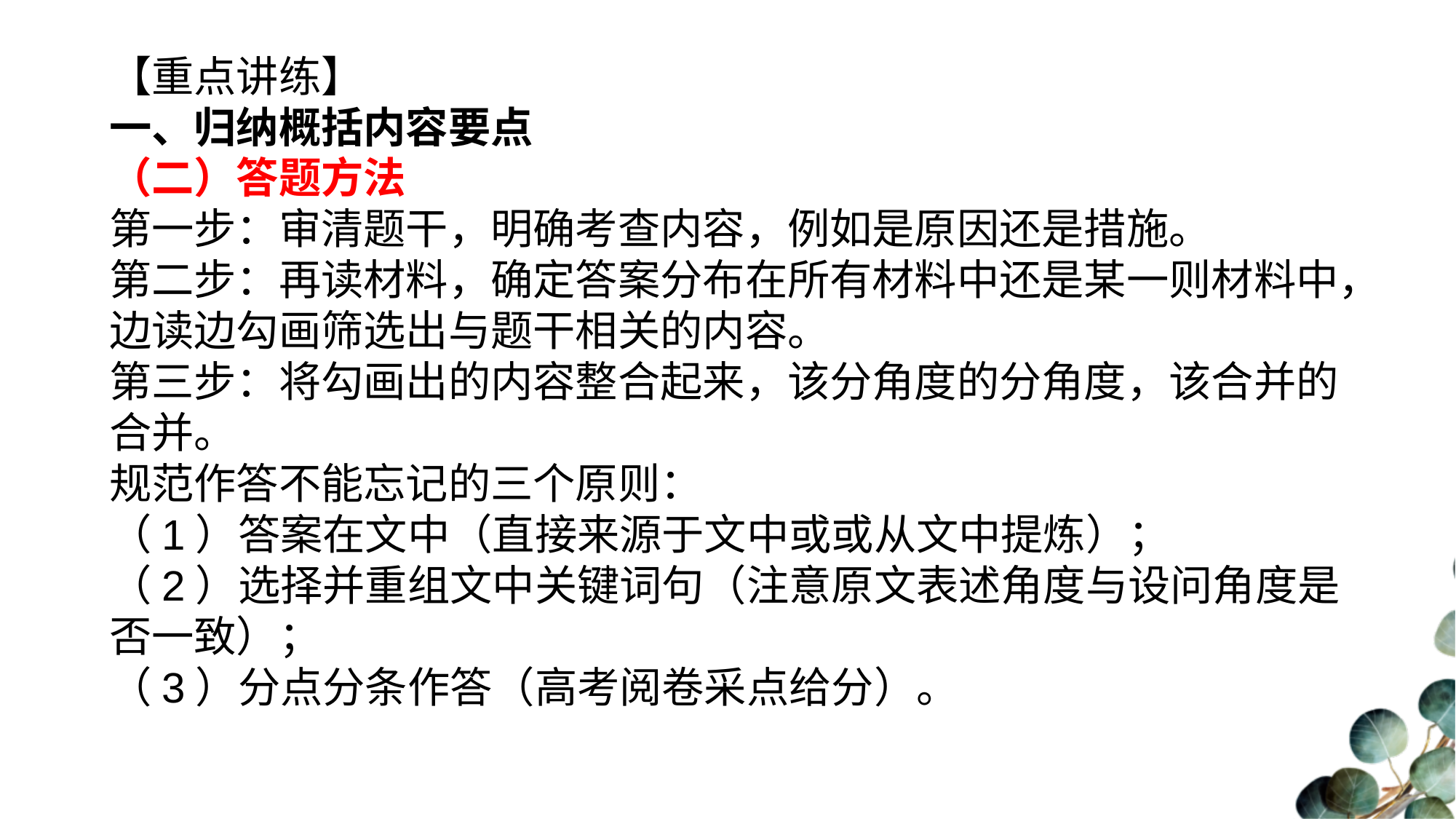

【重点讲练】
一、归纳概括内容要点
（二）答题方法
第一步：审清题干，明确考查内容，例如是原因还是措施。
第二步：再读材料，确定答案分布在所有材料中还是某一则材料中，边读边勾画筛选出与题干相关的内容。
第三步：将勾画出的内容整合起来，该分角度的分角度，该合并的合并。
规范作答不能忘记的三个原则：
（1）答案在文中（直接来源于文中或或从文中提炼）；
（2）选择并重组文中关键词句（注意原文表述角度与设问角度是否一致）；
（3）分点分条作答（高考阅卷采点给分）。